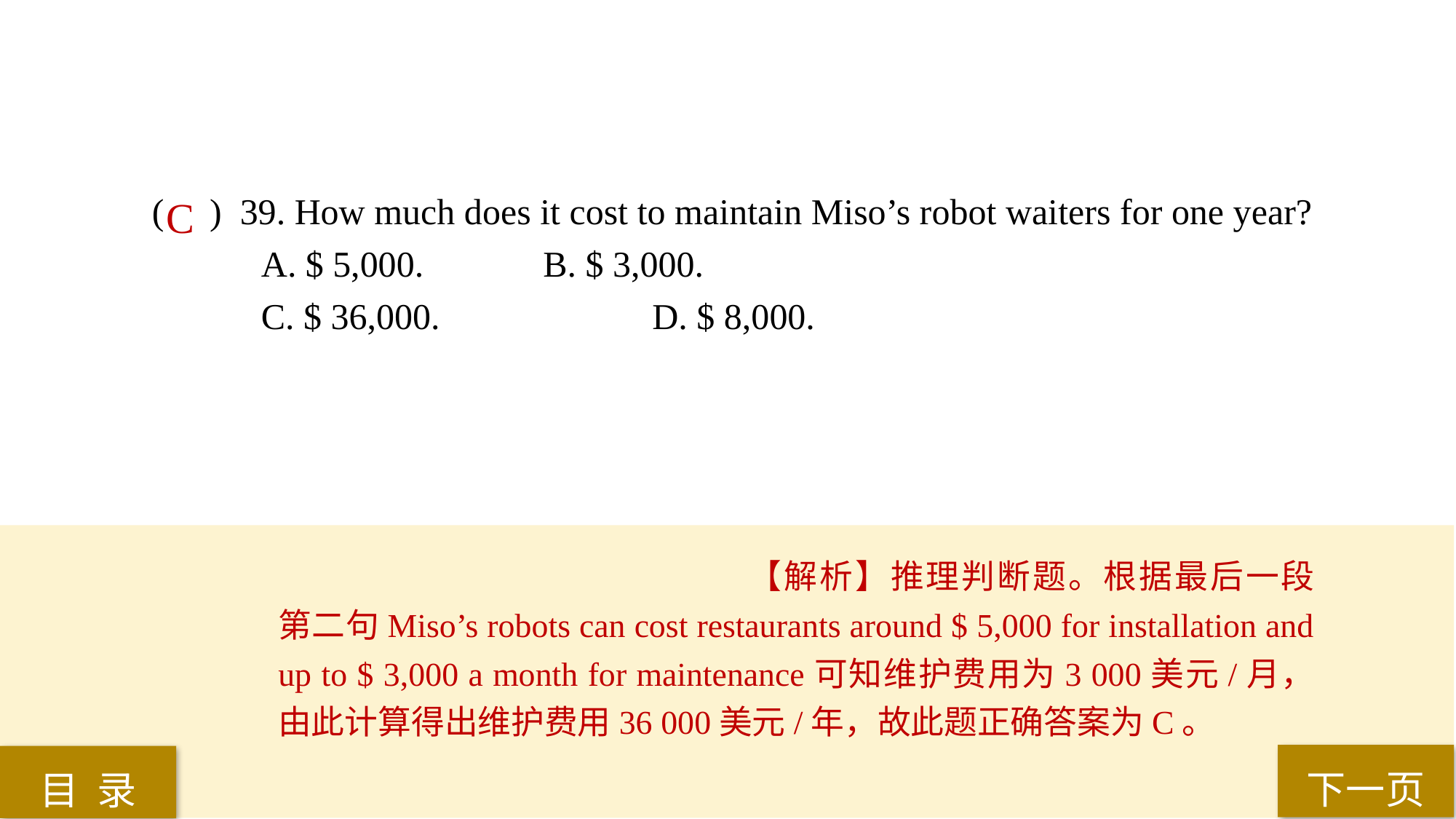

(     )  39. How much does it cost to maintain Miso’s robot waiters for one year?
A. $ 5,000.		 B. $ 3,000.
C. $ 36,000. 		 D. $ 8,000.
C
【解析】推理判断题。根据最后一段第二句Miso’s robots can cost restaurants around $ 5,000 for installation and up to $ 3,000 a month for maintenance可知维护费用为3 000美元/月，由此计算得出维护费用36 000美元/年，故此题正确答案为C。